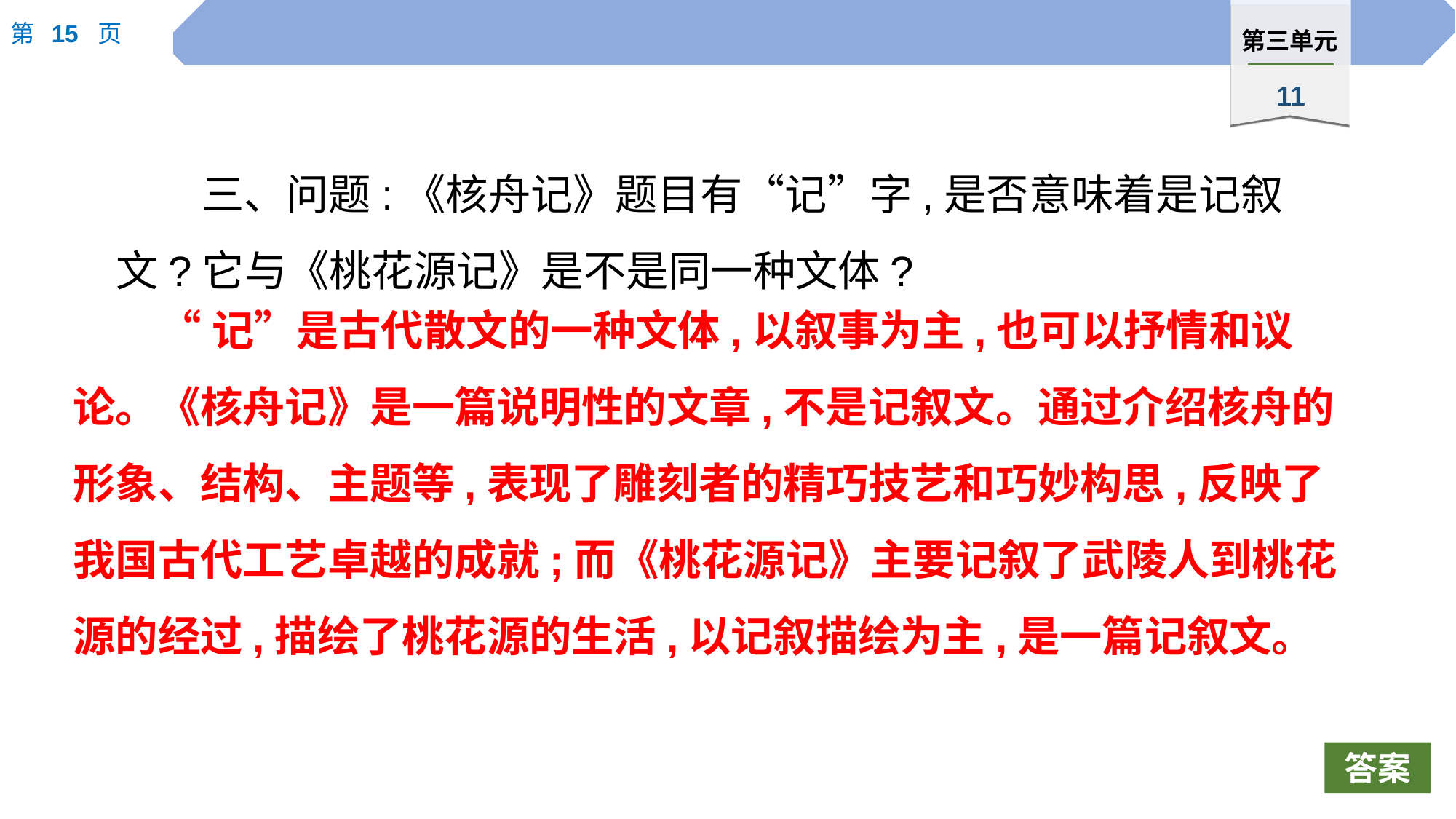

三、问题:《核舟记》题目有“记”字,是否意味着是记叙文?它与《桃花源记》是不是同一种文体?
“记”是古代散文的一种文体,以叙事为主,也可以抒情和议论。《核舟记》是一篇说明性的文章,不是记叙文。通过介绍核舟的形象、结构、主题等,表现了雕刻者的精巧技艺和巧妙构思,反映了我国古代工艺卓越的成就;而《桃花源记》主要记叙了武陵人到桃花源的经过,描绘了桃花源的生活,以记叙描绘为主,是一篇记叙文。
答案